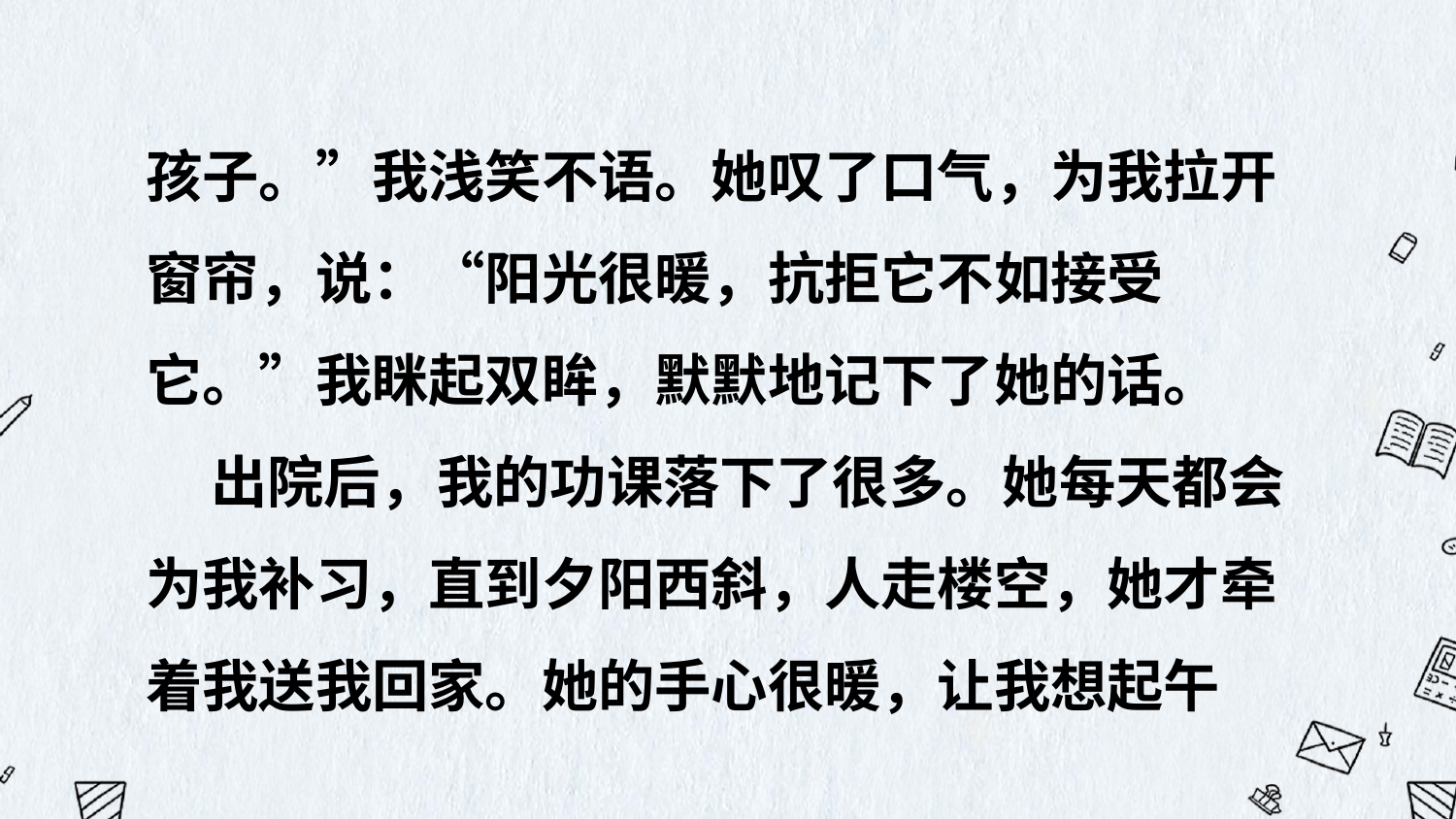

孩子。”我浅笑不语。她叹了口气，为我拉开窗帘，说：“阳光很暖，抗拒它不如接受它。”我眯起双眸，默默地记下了她的话。
    出院后，我的功课落下了很多。她每天都会为我补习，直到夕阳西斜，人走楼空，她才牵着我送我回家。她的手心很暖，让我想起午